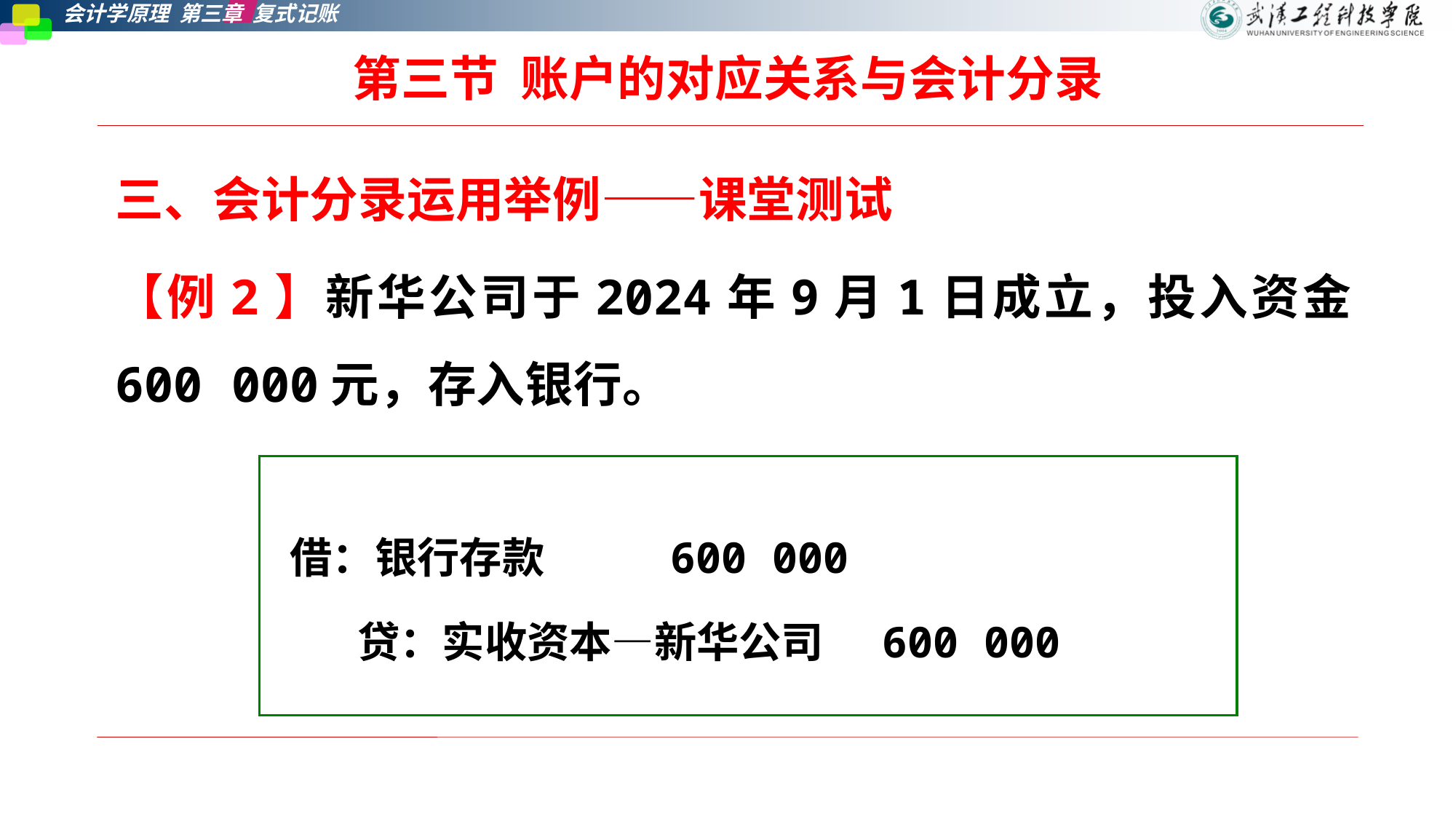

# 第三节  账户的对应关系与会计分录
三、会计分录运用举例——课堂测试
【例2】新华公司于2024年9月1日成立，投入资金600 000元，存入银行。
 借：银行存款            600 000
        贷：实收资本—新华公司     600 000